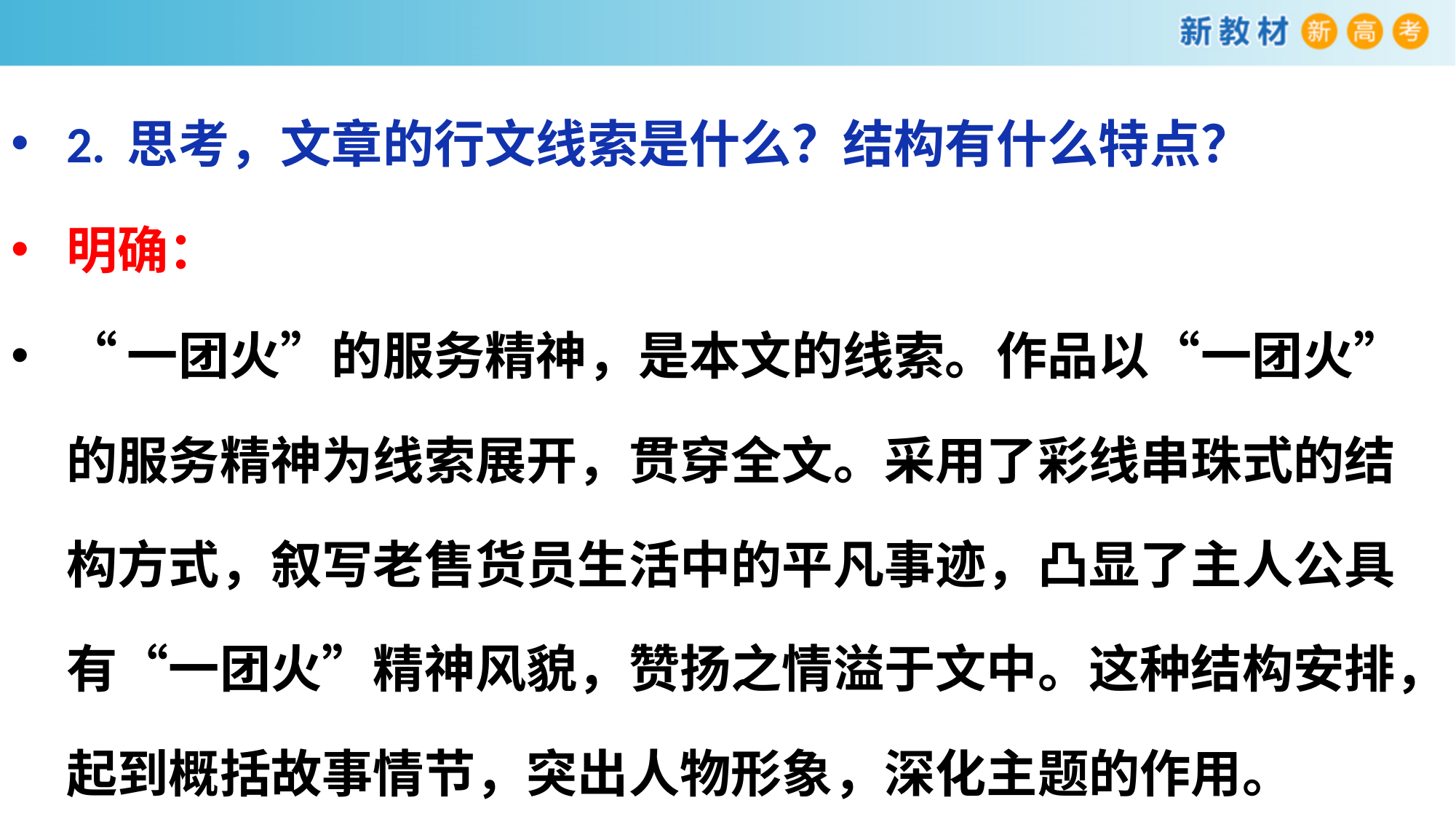

2. 思考，文章的行文线索是什么？结构有什么特点？
明确：
“一团火”的服务精神，是本文的线索。作品以“一团火”的服务精神为线索展开，贯穿全文。采用了彩线串珠式的结构方式，叙写老售货员生活中的平凡事迹，凸显了主人公具有“一团火”精神风貌，赞扬之情溢于文中。这种结构安排，起到概括故事情节，突出人物形象，深化主题的作用。